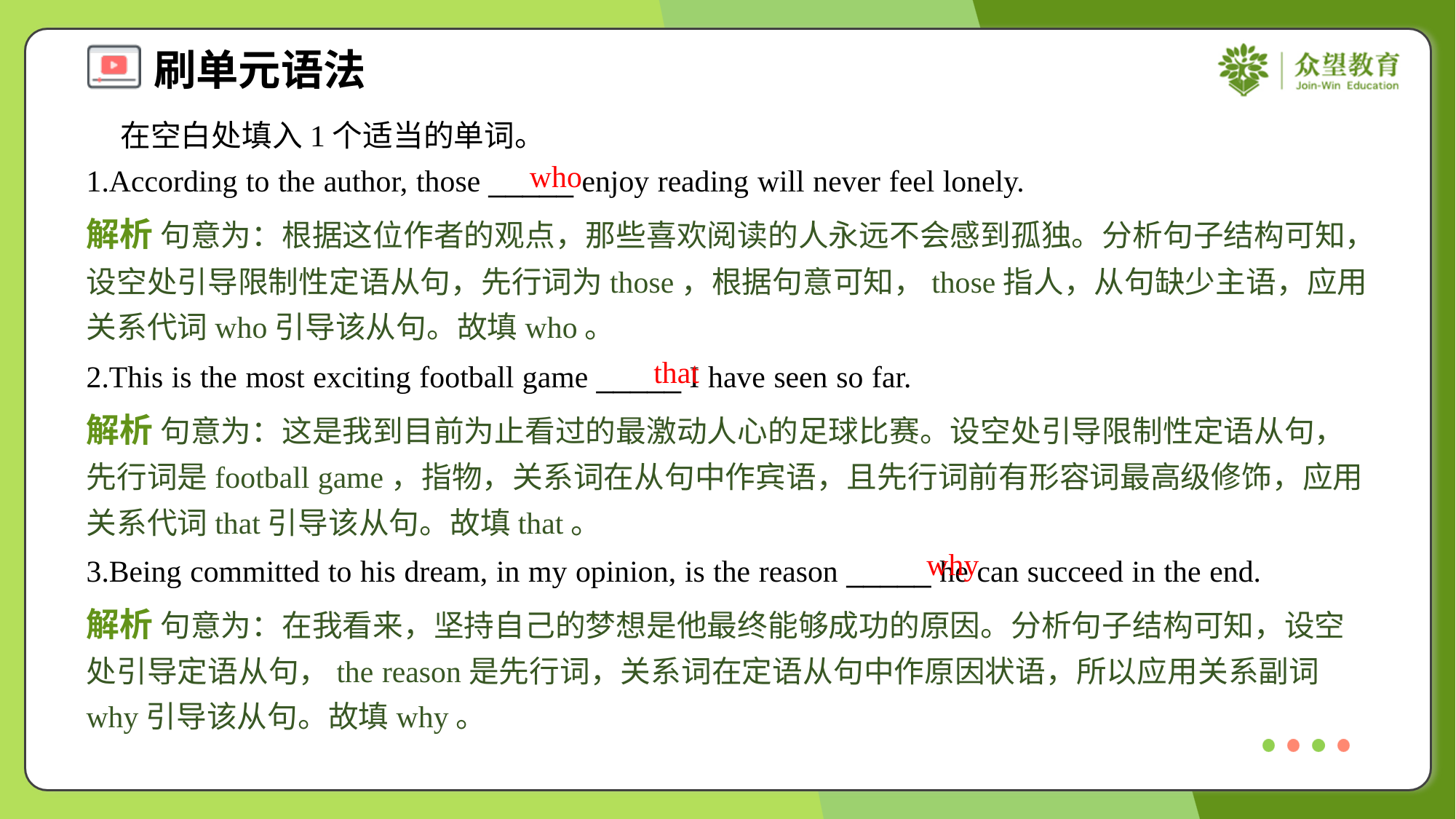

在空白处填入1个适当的单词。
1.According to the author, those _____ enjoy reading will never feel lonely.
who
解析 句意为：根据这位作者的观点，那些喜欢阅读的人永远不会感到孤独。分析句子结构可知，设空处引导限制性定语从句，先行词为those，根据句意可知，those指人，从句缺少主语，应用关系代词who引导该从句。故填who。
that
2.This is the most exciting football game _____ I have seen so far.
解析 句意为：这是我到目前为止看过的最激动人心的足球比赛。设空处引导限制性定语从句，先行词是football game，指物，关系词在从句中作宾语，且先行词前有形容词最高级修饰，应用关系代词that引导该从句。故填that。
why
3.Being committed to his dream, in my opinion, is the reason _____ he can succeed in the end.
解析 句意为：在我看来，坚持自己的梦想是他最终能够成功的原因。分析句子结构可知，设空处引导定语从句，the reason是先行词，关系词在定语从句中作原因状语，所以应用关系副词why引导该从句。故填why。